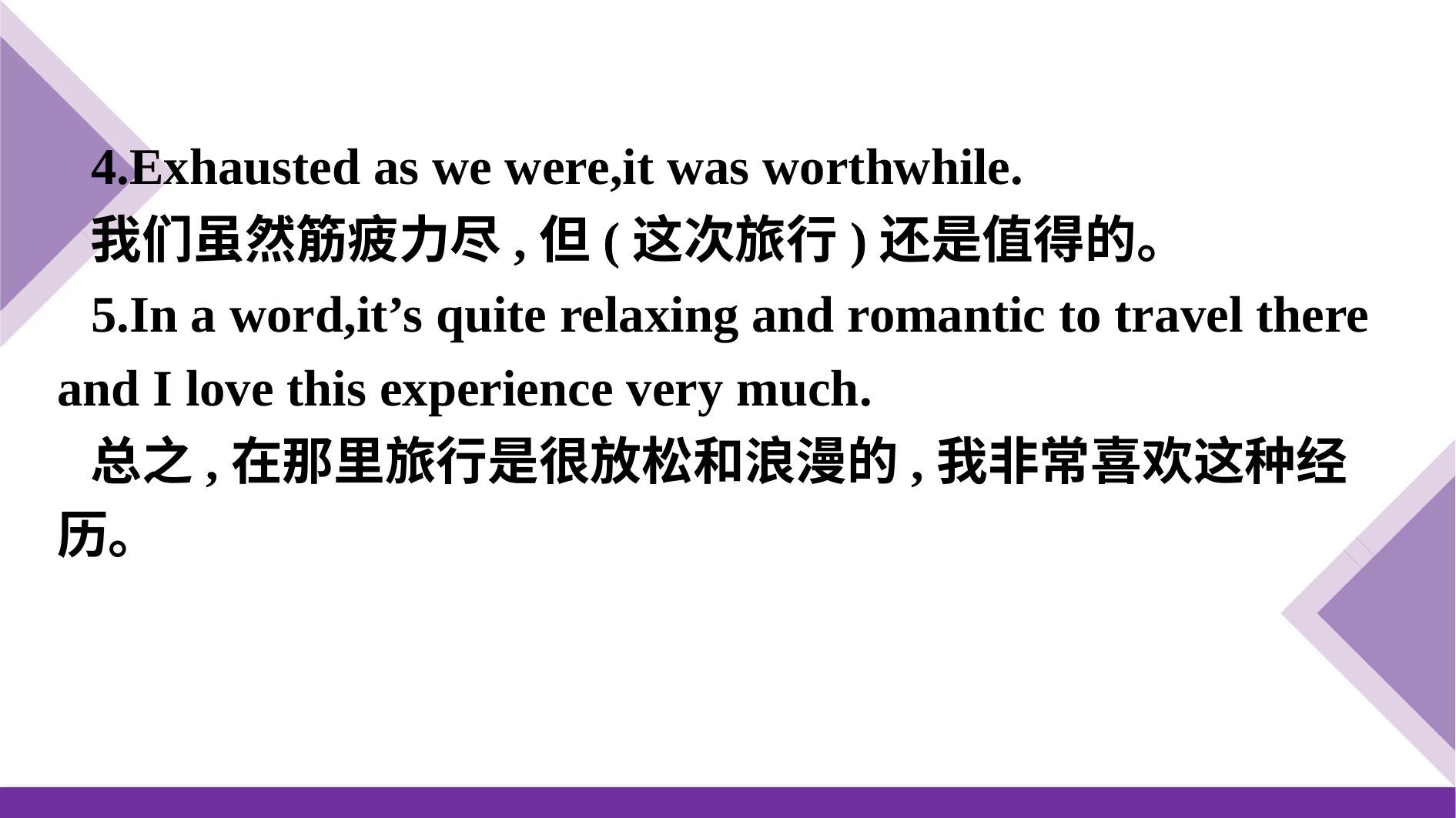

4.Exhausted as we were,it was worthwhile.
我们虽然筋疲力尽,但(这次旅行)还是值得的。
5.In a word,it’s quite relaxing and romantic to travel there and I love this experience very much.
总之,在那里旅行是很放松和浪漫的,我非常喜欢这种经历。